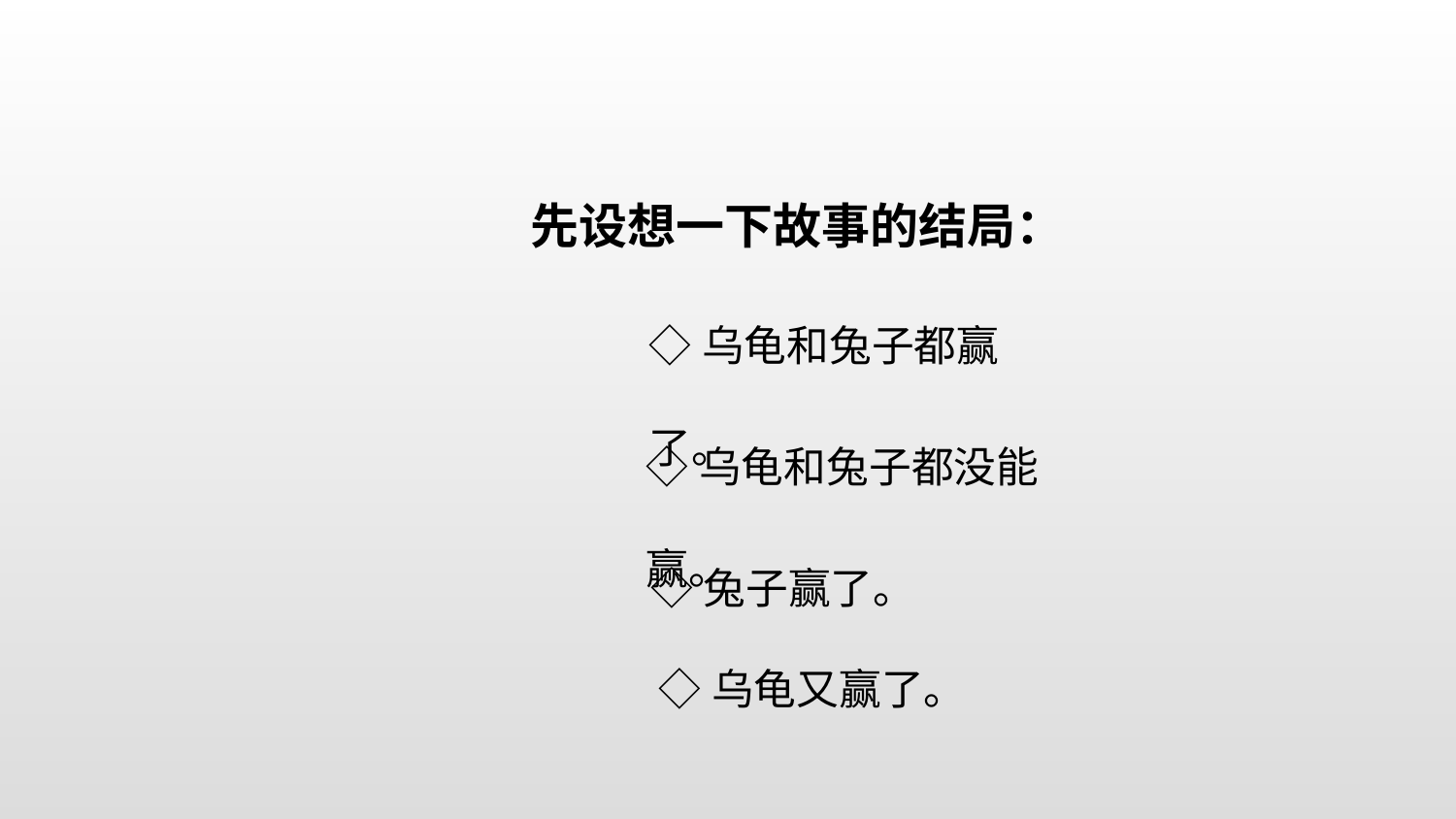

先设想一下故事的结局：
◇乌龟和兔子都赢了。
◇乌龟和兔子都没能赢。
◇兔子赢了。
◇乌龟又赢了。